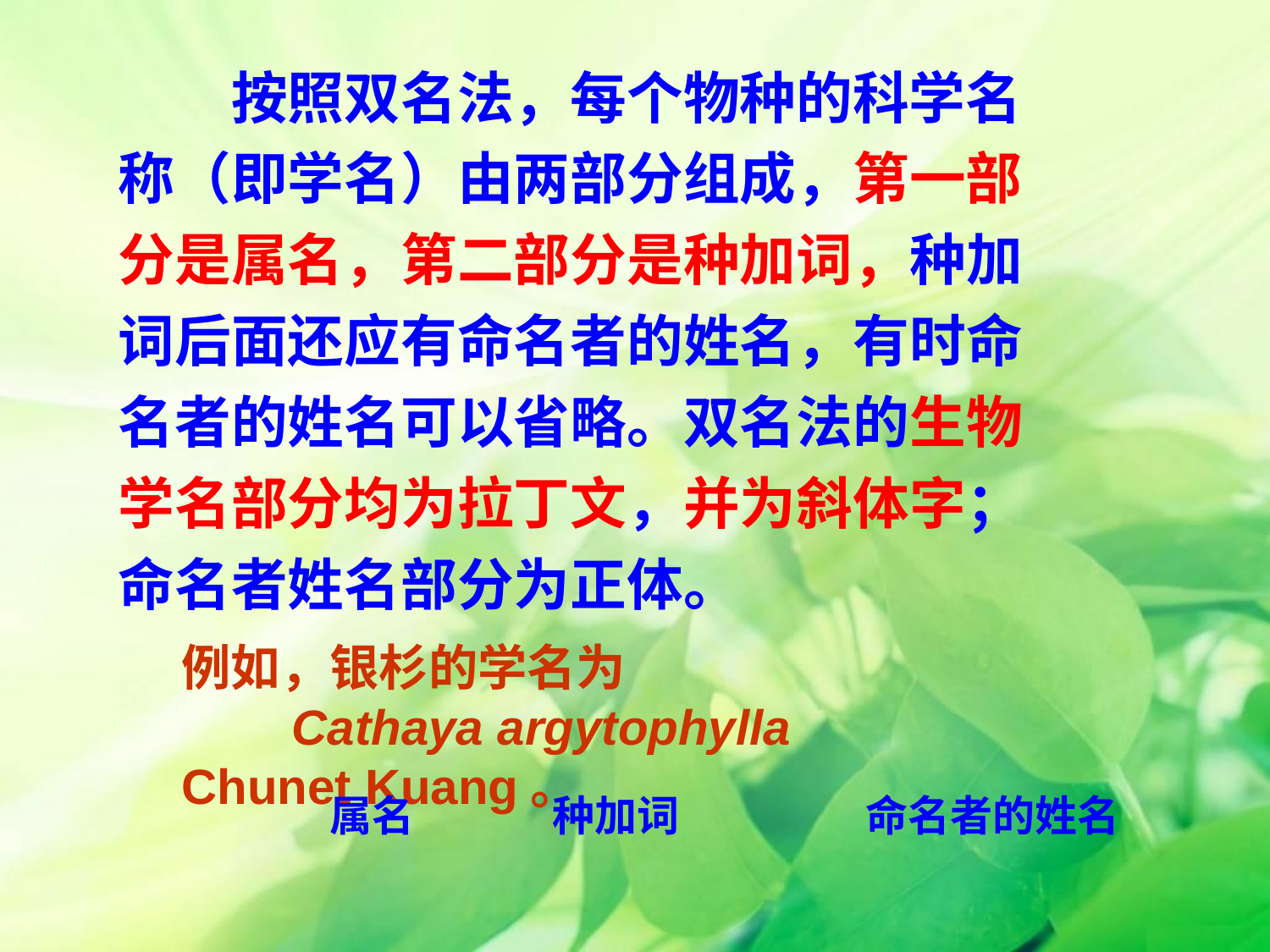

按照双名法，每个物种的科学名称（即学名）由两部分组成，第一部分是属名，第二部分是种加词，种加词后面还应有命名者的姓名，有时命名者的姓名可以省略。双名法的生物学名部分均为拉丁文，并为斜体字；命名者姓名部分为正体。
例如，银杉的学名为
        Cathaya argytophylla Chunet Kuang。
属名
种加词
命名者的姓名